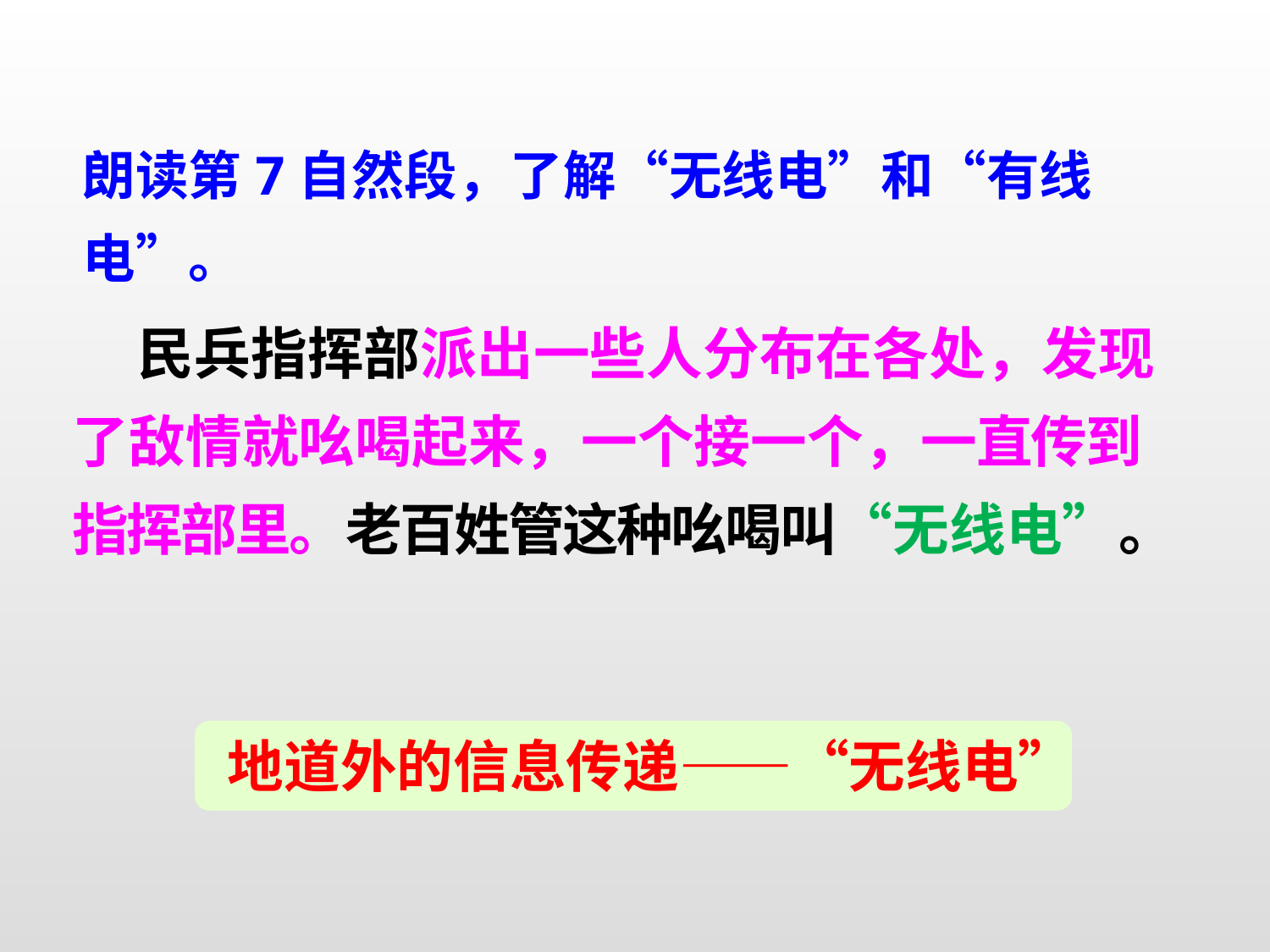

朗读第7自然段，了解“无线电”和“有线电”。
    民兵指挥部派出一些人分布在各处，发现了敌情就吆喝起来，一个接一个，一直传到指挥部里。老百姓管这种吆喝叫“无线电”。

地道外的信息传递——“无线电”